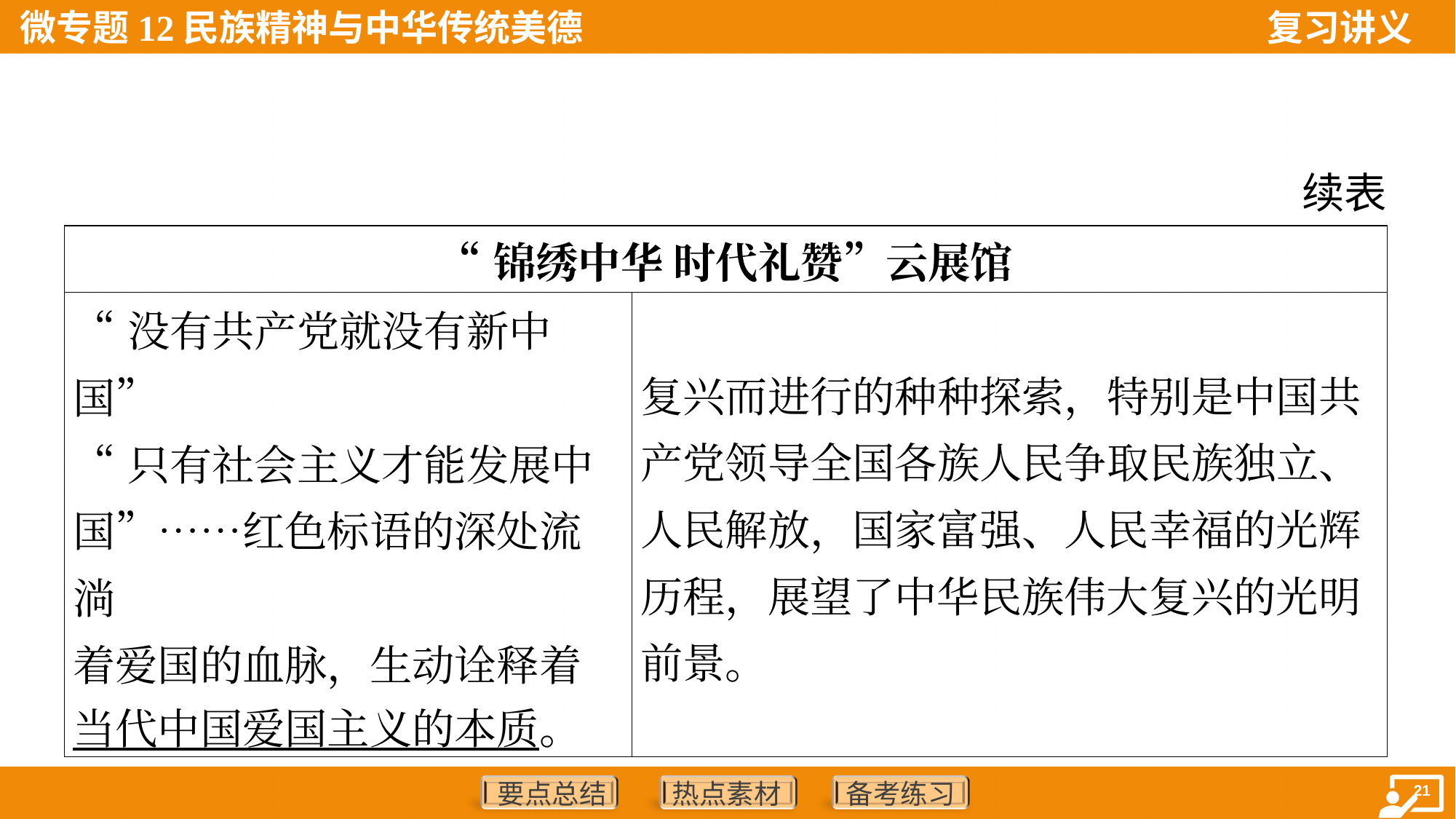

续表
| “锦绣中华 时代礼赞”云展馆 |  |
| --- | --- |
| “没有共产党就没有新中国” “只有社会主义才能发展中 国”……红色标语的深处流淌 着爱国的血脉，生动诠释着 当代中国爱国主义的本质。 | 复兴而进行的种种探索，特别是中国共产党领导全国各族人民争取民族独立、人民解放，国家富强、人民幸福的光辉历程，展望了中华民族伟大复兴的光明前景。 |